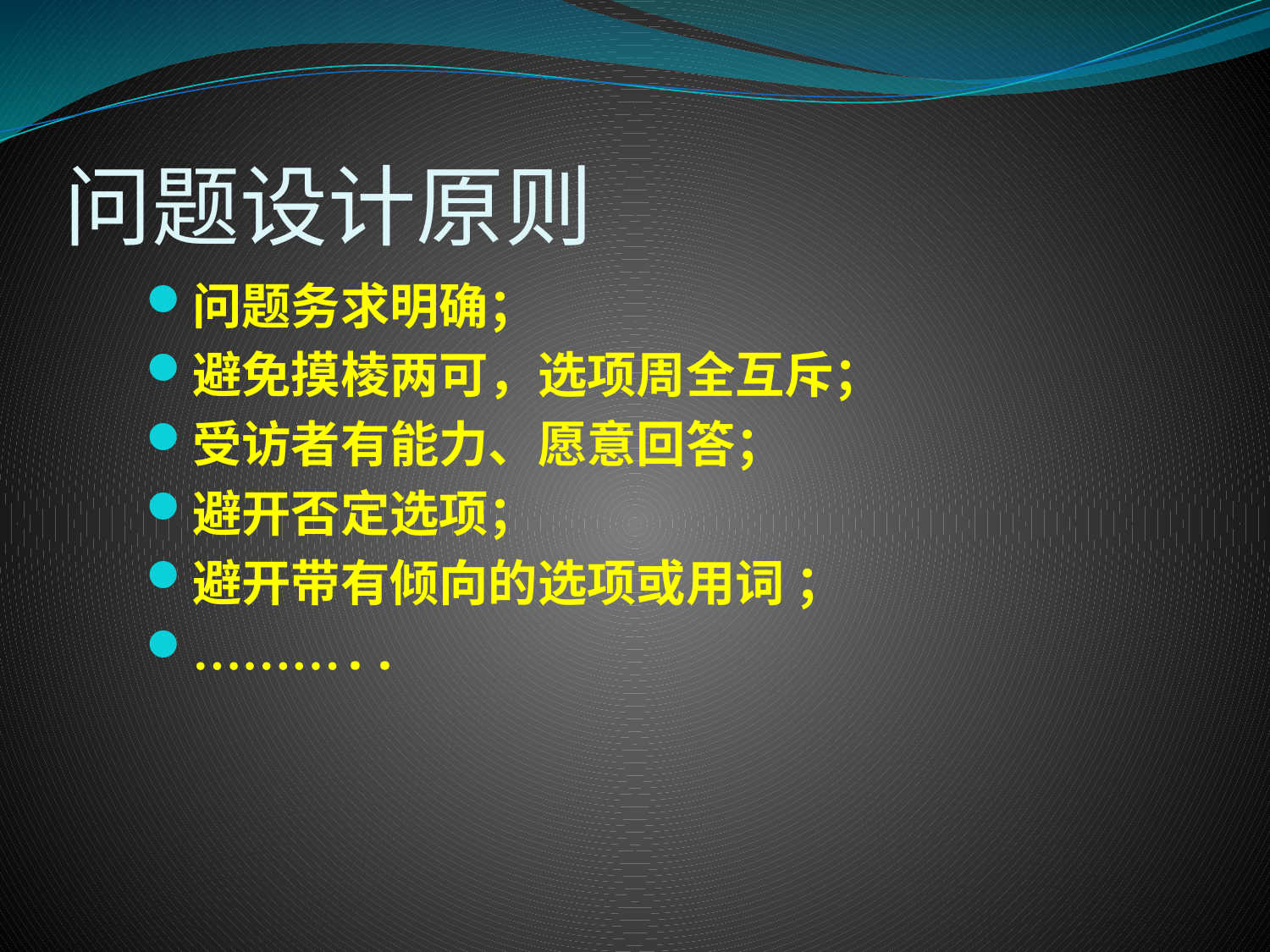

# 问题设计原则
问题务求明确；
避免摸棱两可，选项周全互斥；
受访者有能力、愿意回答；
避开否定选项；
避开带有倾向的选项或用词 ；
………..